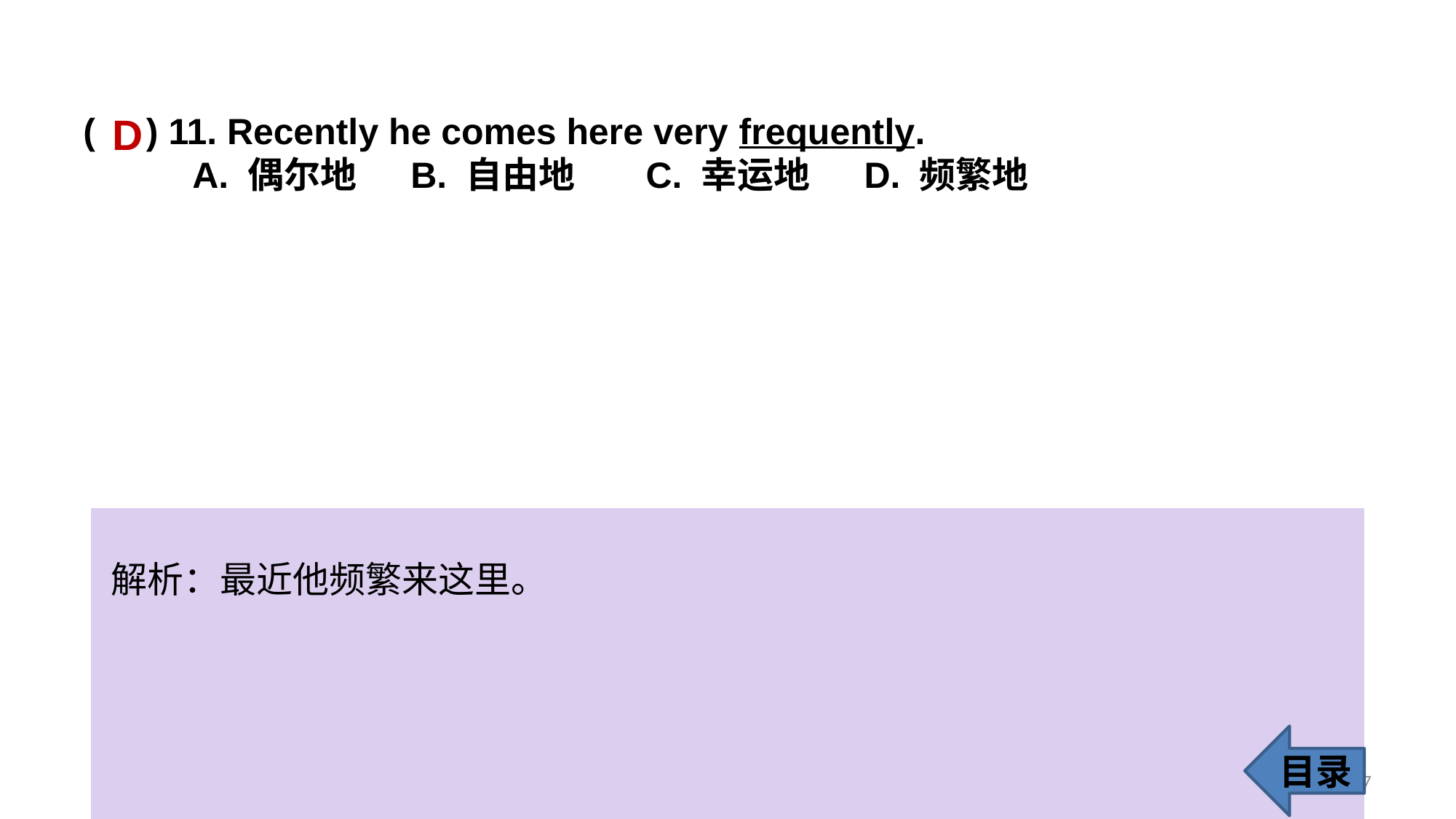

(     ) 11. Recently he comes here very frequently.
	A. 偶尔地 	B. 自由地	 C. 幸运地	 D. 频繁地
D

解析：最近他频繁来这里。
目录
17